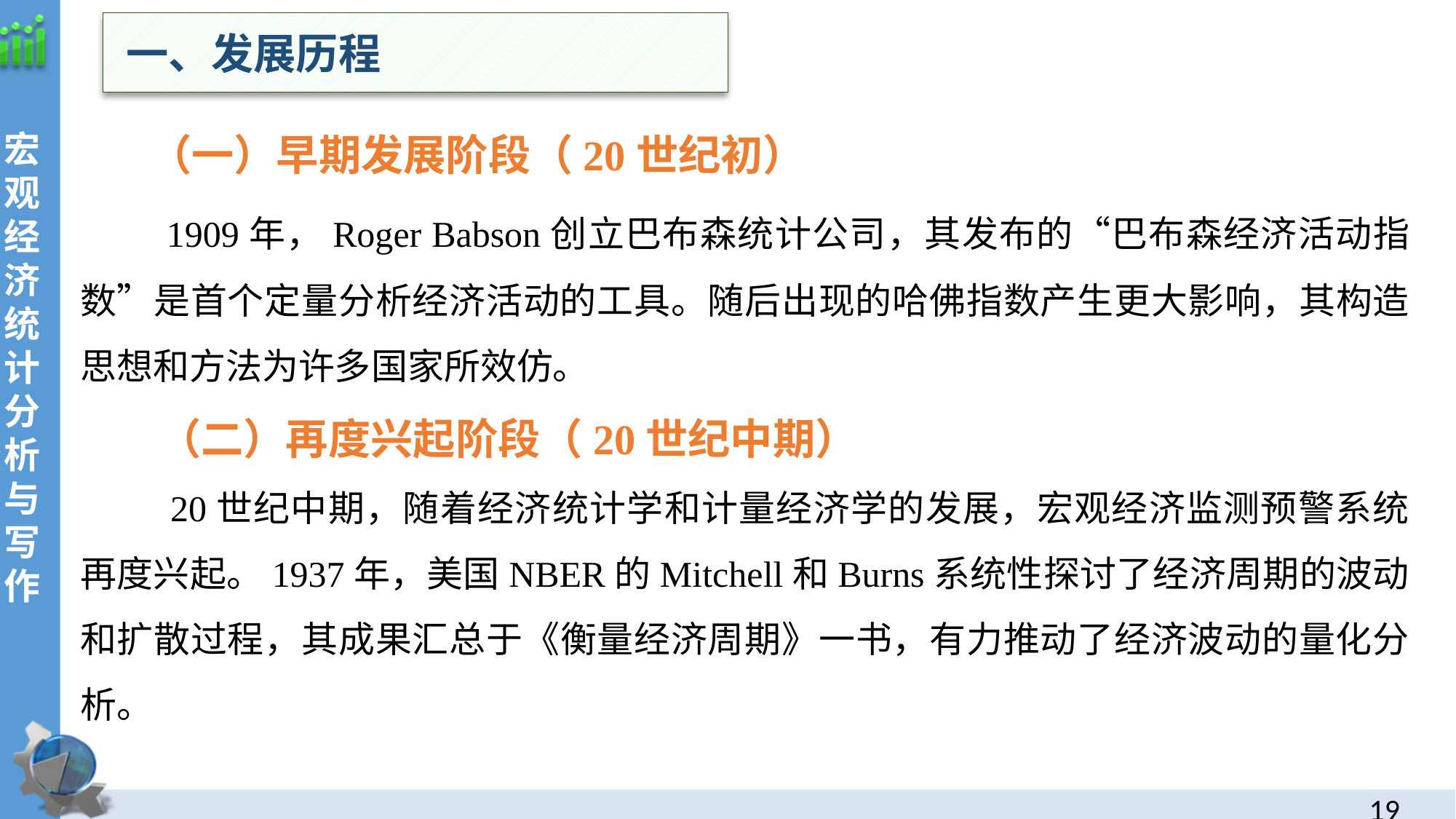

一、发展历程
   （一）早期发展阶段（20世纪初）
     1909年，Roger Babson创立巴布森统计公司，其发布的“巴布森经济活动指数”是首个定量分析经济活动的工具。随后出现的哈佛指数产生更大影响，其构造思想和方法为许多国家所效仿。
    （二）再度兴起阶段（20世纪中期）
      20世纪中期，随着经济统计学和计量经济学的发展，宏观经济监测预警系统再度兴起。1937年，美国NBER的Mitchell和Burns系统性探讨了经济周期的波动和扩散过程，其成果汇总于《衡量经济周期》一书，有力推动了经济波动的量化分析。

19